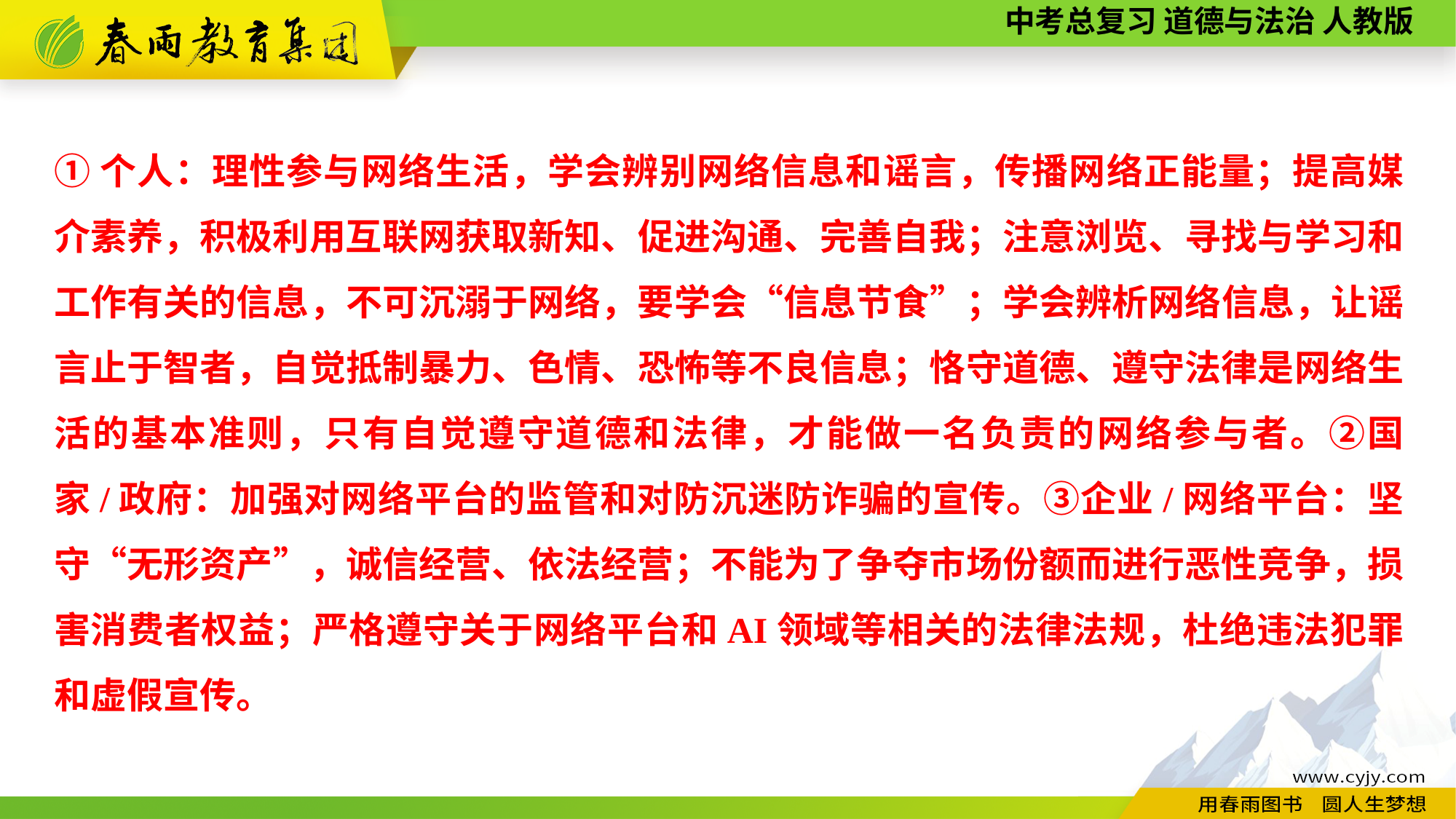

①个人：理性参与网络生活，学会辨别网络信息和谣言，传播网络正能量；提高媒介素养，积极利用互联网获取新知、促进沟通、完善自我；注意浏览、寻找与学习和工作有关的信息，不可沉溺于网络，要学会“信息节食”；学会辨析网络信息，让谣言止于智者，自觉抵制暴力、色情、恐怖等不良信息；恪守道德、遵守法律是网络生活的基本准则，只有自觉遵守道德和法律，才能做一名负责的网络参与者。②国家/政府：加强对网络平台的监管和对防沉迷防诈骗的宣传。③企业/网络平台：坚守“无形资产”，诚信经营、依法经营；不能为了争夺市场份额而进行恶性竞争，损害消费者权益；严格遵守关于网络平台和AI领域等相关的法律法规，杜绝违法犯罪和虚假宣传。